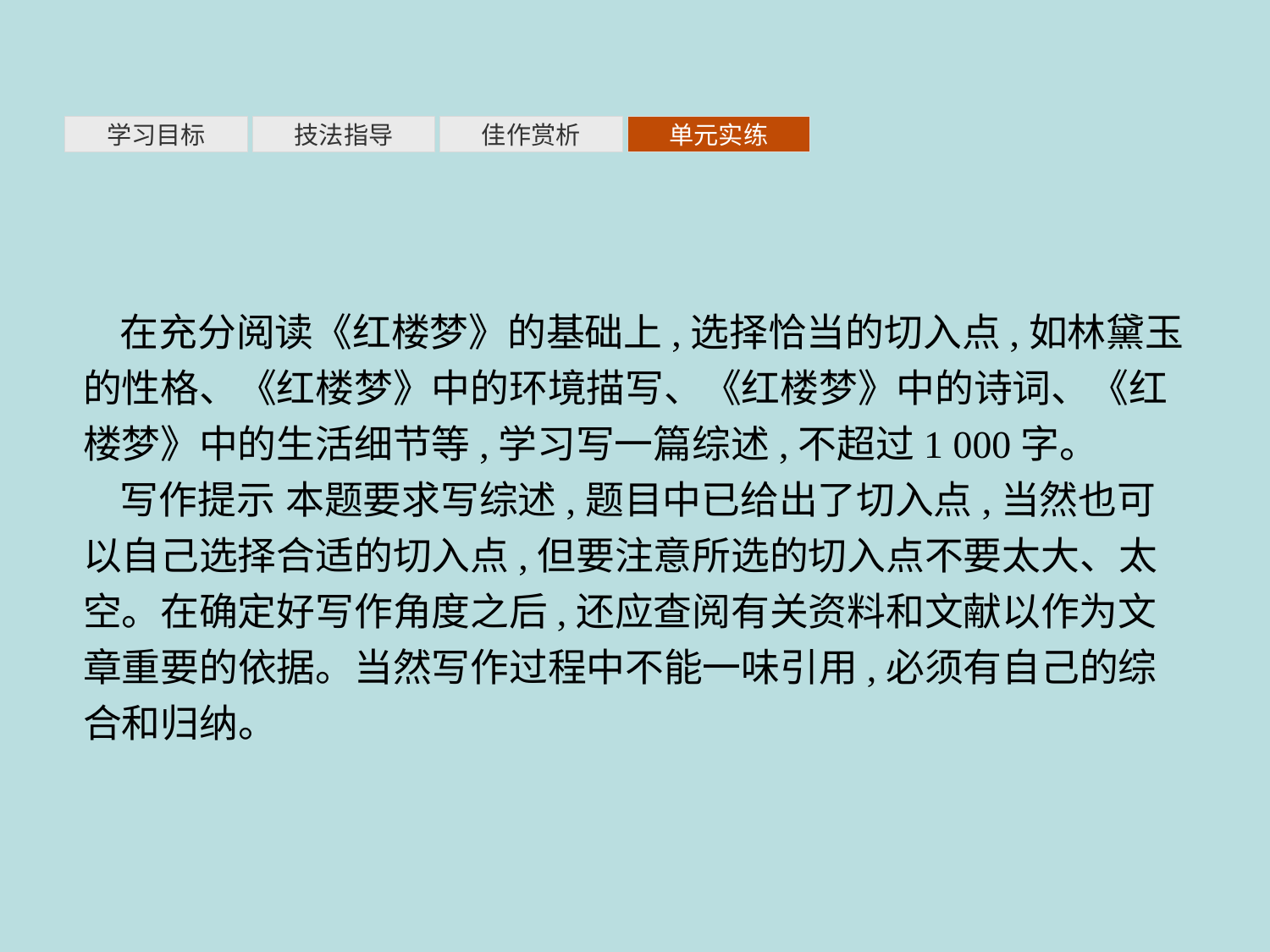

单元实练
学习目标
技法指导
佳作赏析
在充分阅读《红楼梦》的基础上,选择恰当的切入点,如林黛玉的性格、《红楼梦》中的环境描写、《红楼梦》中的诗词、《红楼梦》中的生活细节等,学习写一篇综述,不超过1 000字。
写作提示 本题要求写综述,题目中已给出了切入点,当然也可以自己选择合适的切入点,但要注意所选的切入点不要太大、太空。在确定好写作角度之后,还应查阅有关资料和文献以作为文章重要的依据。当然写作过程中不能一味引用,必须有自己的综合和归纳。